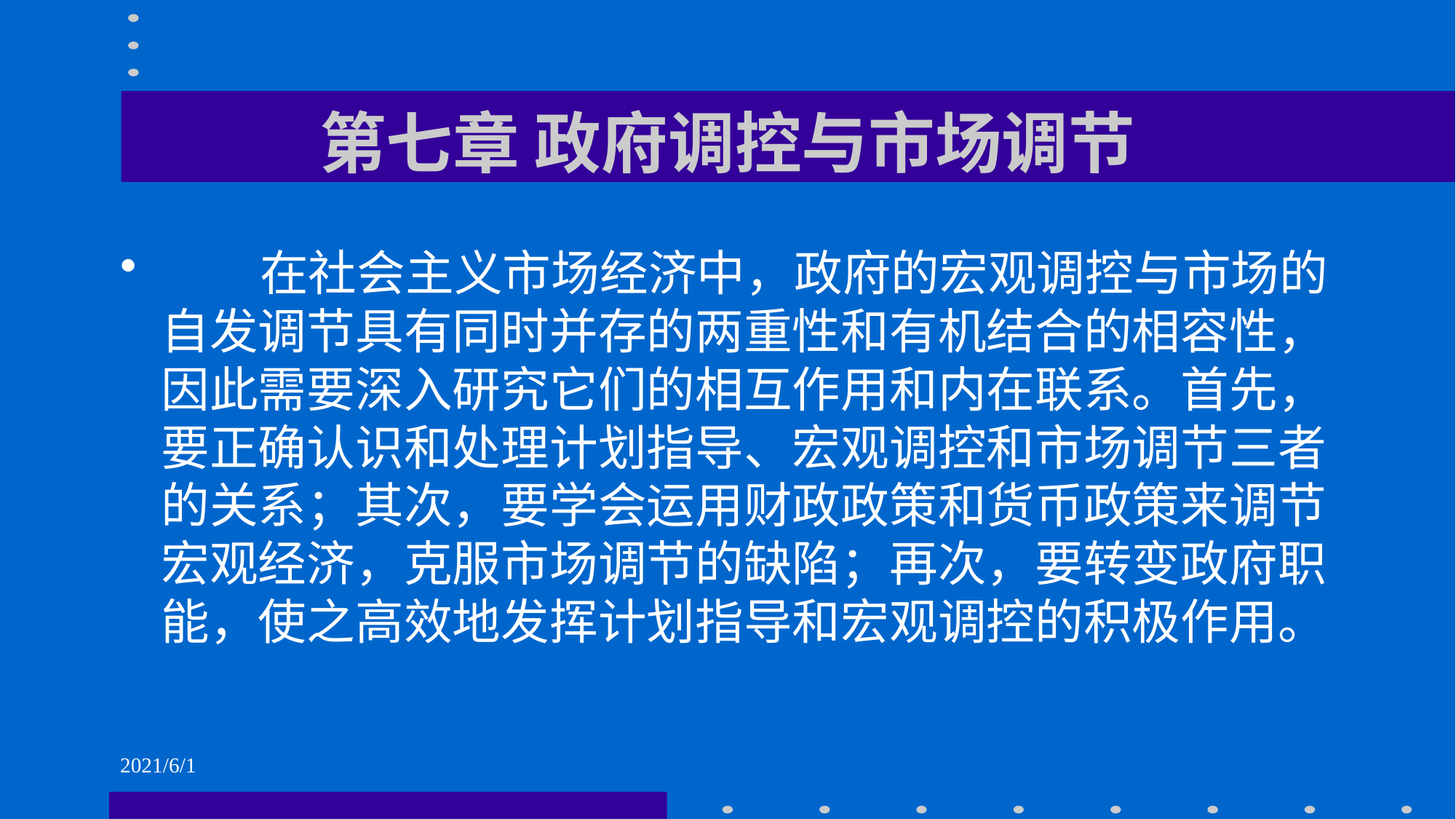

# 第七章 政府调控与市场调节
        在社会主义市场经济中，政府的宏观调控与市场的自发调节具有同时并存的两重性和有机结合的相容性，因此需要深入研究它们的相互作用和内在联系。首先，要正确认识和处理计划指导、宏观调控和市场调节三者的关系；其次，要学会运用财政政策和货币政策来调节宏观经济，克服市场调节的缺陷；再次，要转变政府职能，使之高效地发挥计划指导和宏观调控的积极作用。

2021/6/1